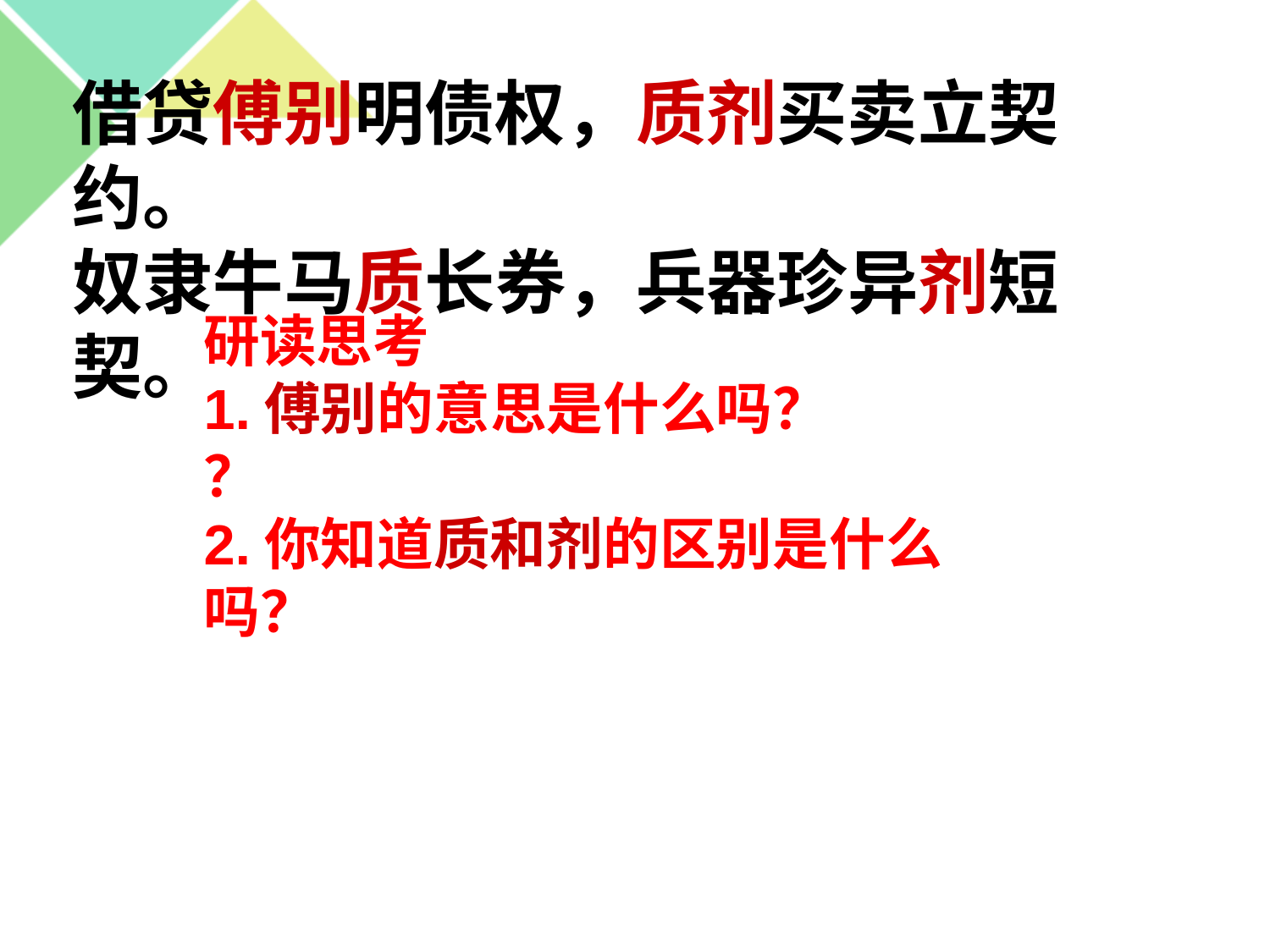

借贷傅别明债权，质剂买卖立契约。
奴隶牛马质长券，兵器珍异剂短契。

研读思考
1.傅别的意思是什么吗？
？
2.你知道质和剂的区别是什么吗？